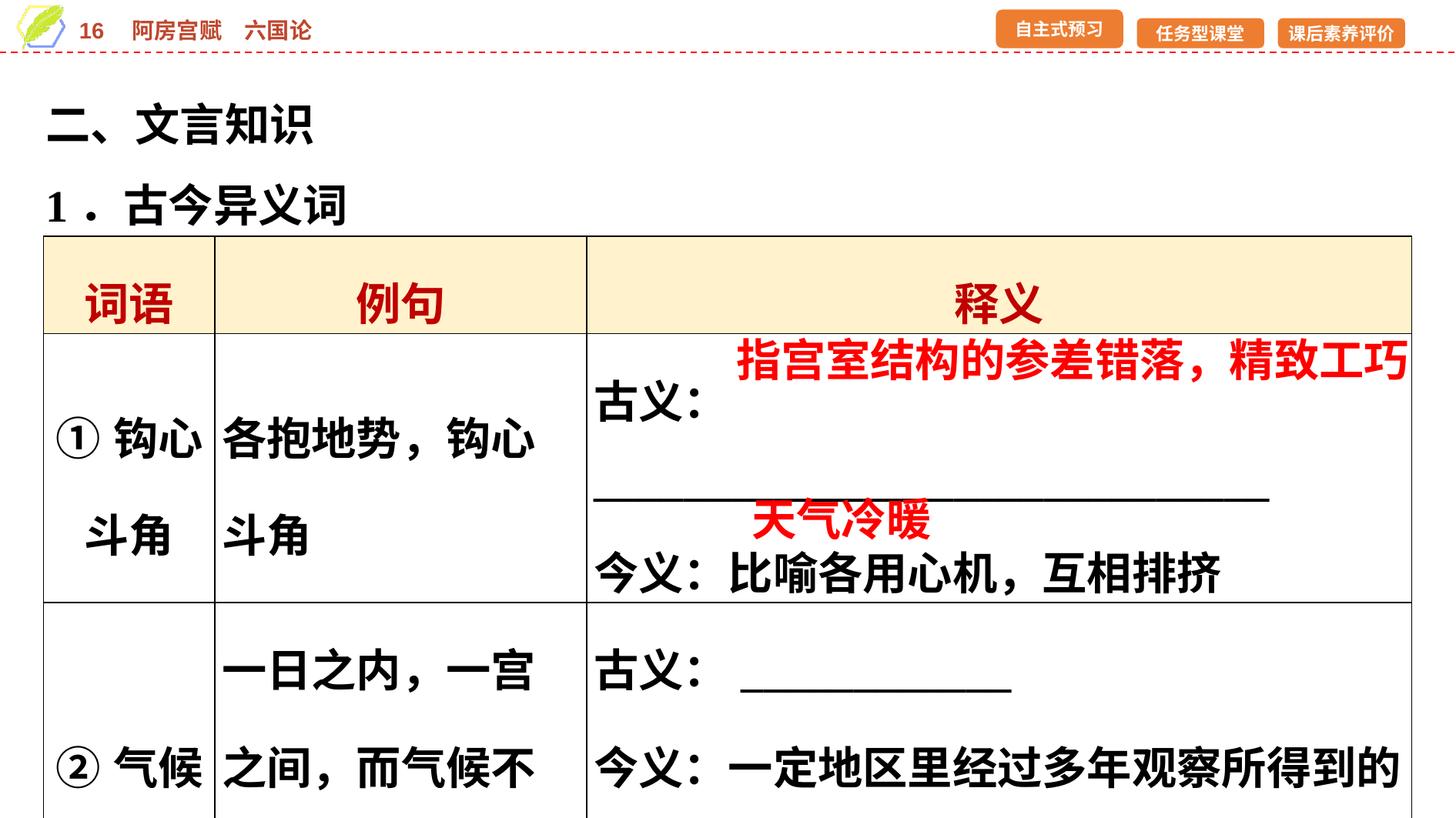

二、文言知识
1．古今异义词
| 词语 | 例句 | 释义 |
| --- | --- | --- |
| ①钩心 斗角 | 各抱地势，钩心斗角 | 古义：\_\_\_\_\_\_\_\_\_\_\_\_\_\_\_\_\_\_\_\_\_\_\_\_\_\_\_\_\_\_ 今义：比喻各用心机，互相排挤 |
| ②气候 | 一日之内，一宫之间，而气候不齐 | 古义：\_\_\_\_\_\_\_\_\_\_\_\_ 今义：一定地区里经过多年观察所得到的概括性的气象情况 |
指宫室结构的参差错落，精致工巧
天气冷暖